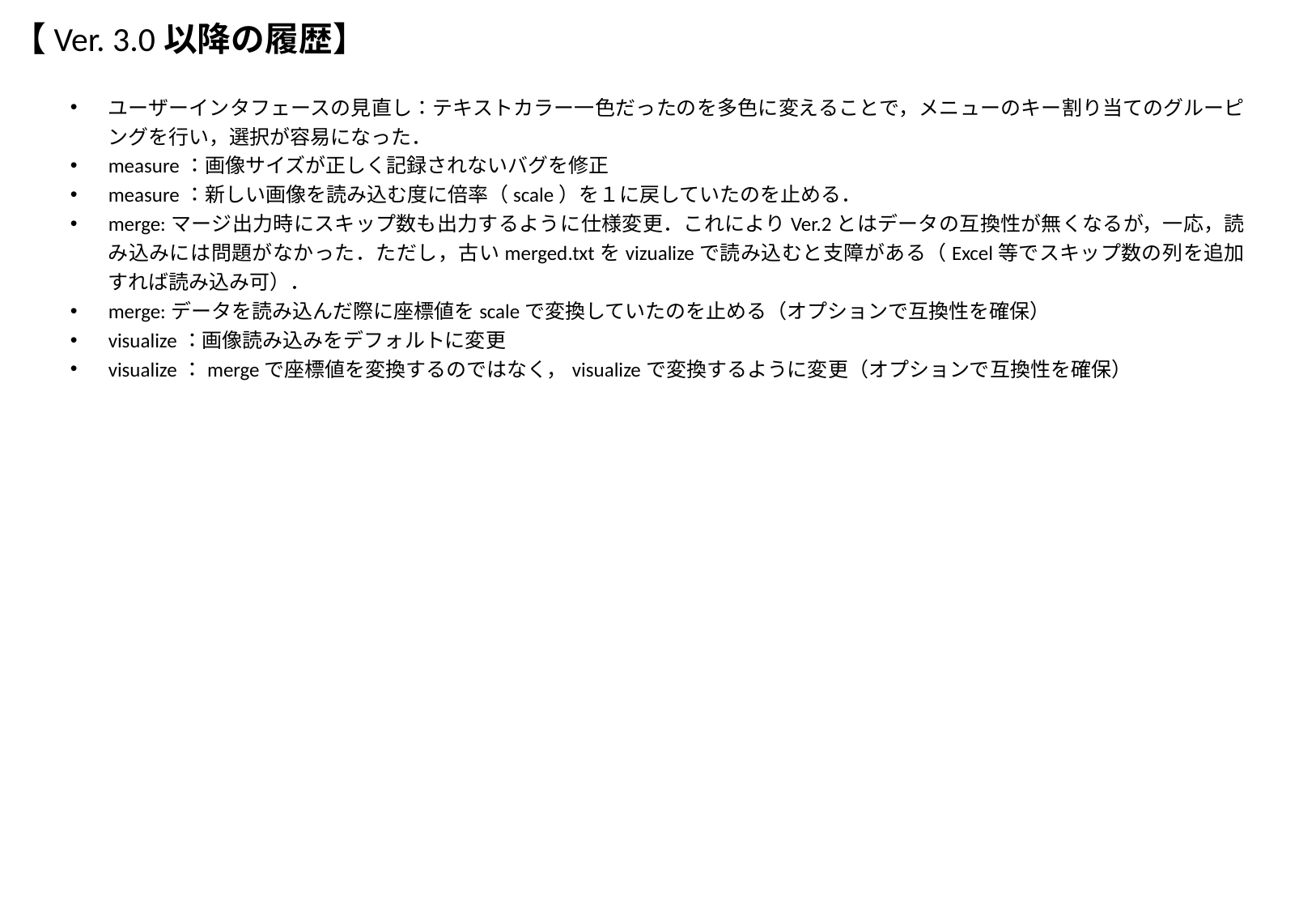

# 【Ver. 3.0以降の履歴】
ユーザーインタフェースの見直し：テキストカラー一色だったのを多色に変えることで，メニューのキー割り当てのグルーピングを行い，選択が容易になった．
measure：画像サイズが正しく記録されないバグを修正
measure：新しい画像を読み込む度に倍率（scale）を１に戻していたのを止める．
merge:マージ出力時にスキップ数も出力するように仕様変更．これによりVer.2とはデータの互換性が無くなるが，一応，読み込みには問題がなかった．ただし，古いmerged.txtをvizualizeで読み込むと支障がある（Excel等でスキップ数の列を追加すれば読み込み可）．
merge:データを読み込んだ際に座標値をscaleで変換していたのを止める（オプションで互換性を確保）
visualize：画像読み込みをデフォルトに変更
visualize：mergeで座標値を変換するのではなく，visualizeで変換するように変更（オプションで互換性を確保）